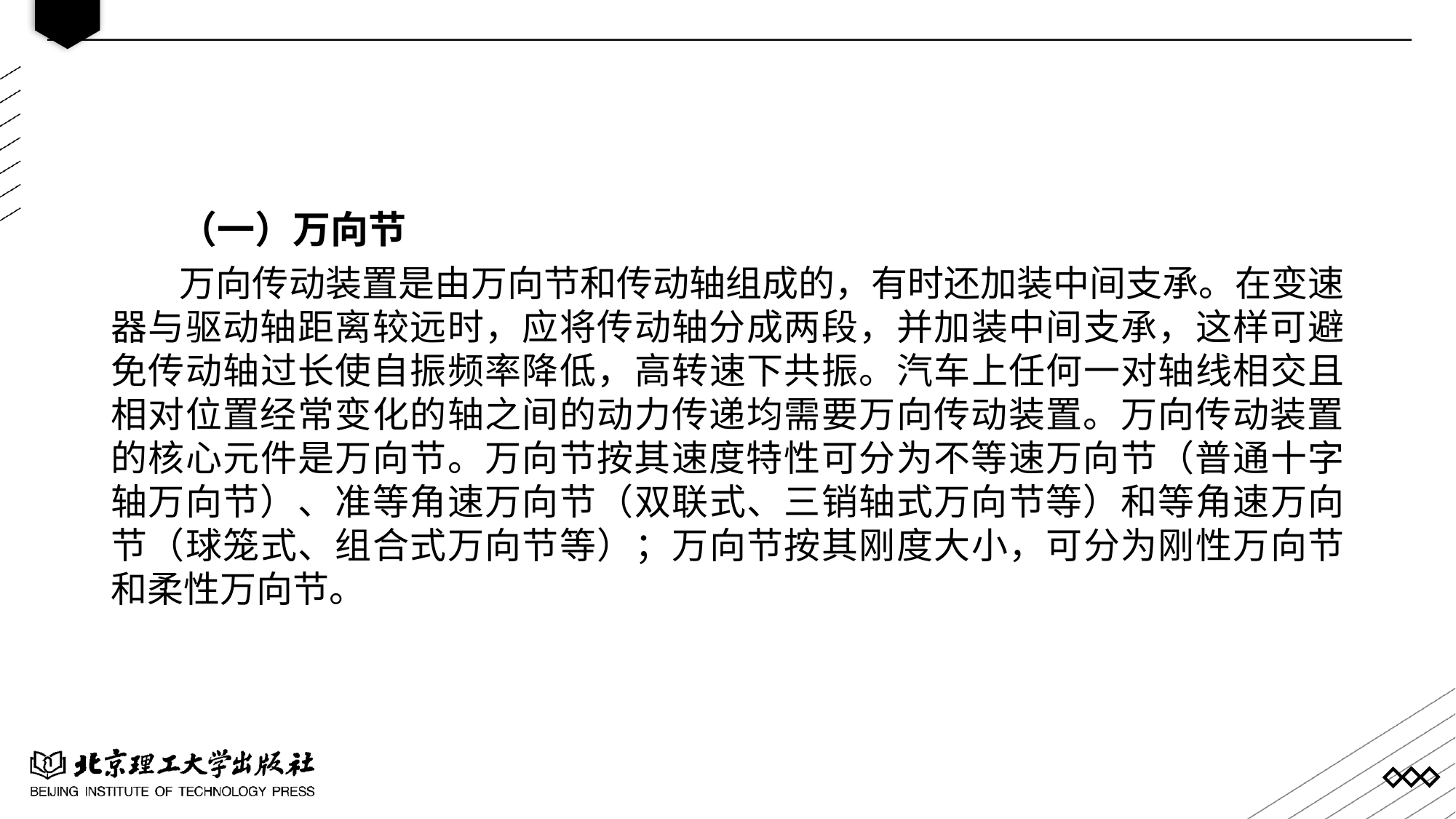

（一）万向节
万向传动装置是由万向节和传动轴组成的，有时还加装中间支承。在变速器与驱动轴距离较远时，应将传动轴分成两段，并加装中间支承，这样可避免传动轴过长使自振频率降低，高转速下共振。汽车上任何一对轴线相交且相对位置经常变化的轴之间的动力传递均需要万向传动装置。万向传动装置的核心元件是万向节。万向节按其速度特性可分为不等速万向节（普通十字轴万向节）、准等角速万向节（双联式、三销轴式万向节等）和等角速万向节（球笼式、组合式万向节等）；万向节按其刚度大小，可分为刚性万向节和柔性万向节。